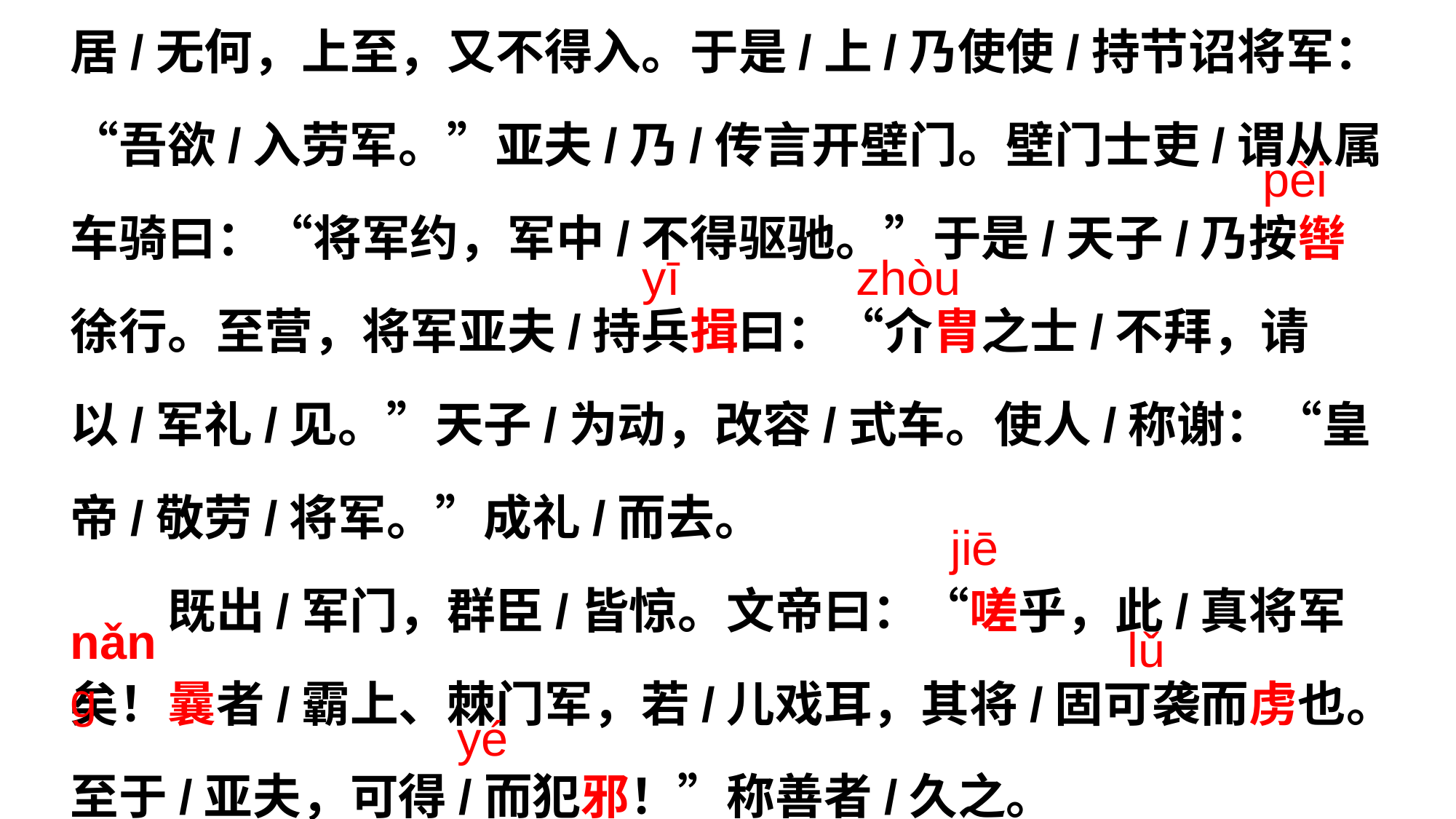

居/无何，上至，又不得入。于是/上/乃使使/持节诏将军：“吾欲/入劳军。”亚夫/乃/传言开壁门。壁门士吏/谓从属车骑曰：“将军约，军中/不得驱驰。”于是/天子/乃按辔徐行。至营，将军亚夫/持兵揖曰：“介胄之士/不拜，请以/军礼/见。”天子/为动，改容/式车。使人/称谢：“皇帝/敬劳/将军。”成礼/而去。
既出/军门，群臣/皆惊。文帝曰：“嗟乎，此/真将军矣！曩者/霸上、棘门军，若/儿戏耳，其将/固可袭而虏也。至于/亚夫，可得/而犯邪！”称善者/久之。
pèi
yī
zhòu
jiē
nǎnɡ
lǔ
yé